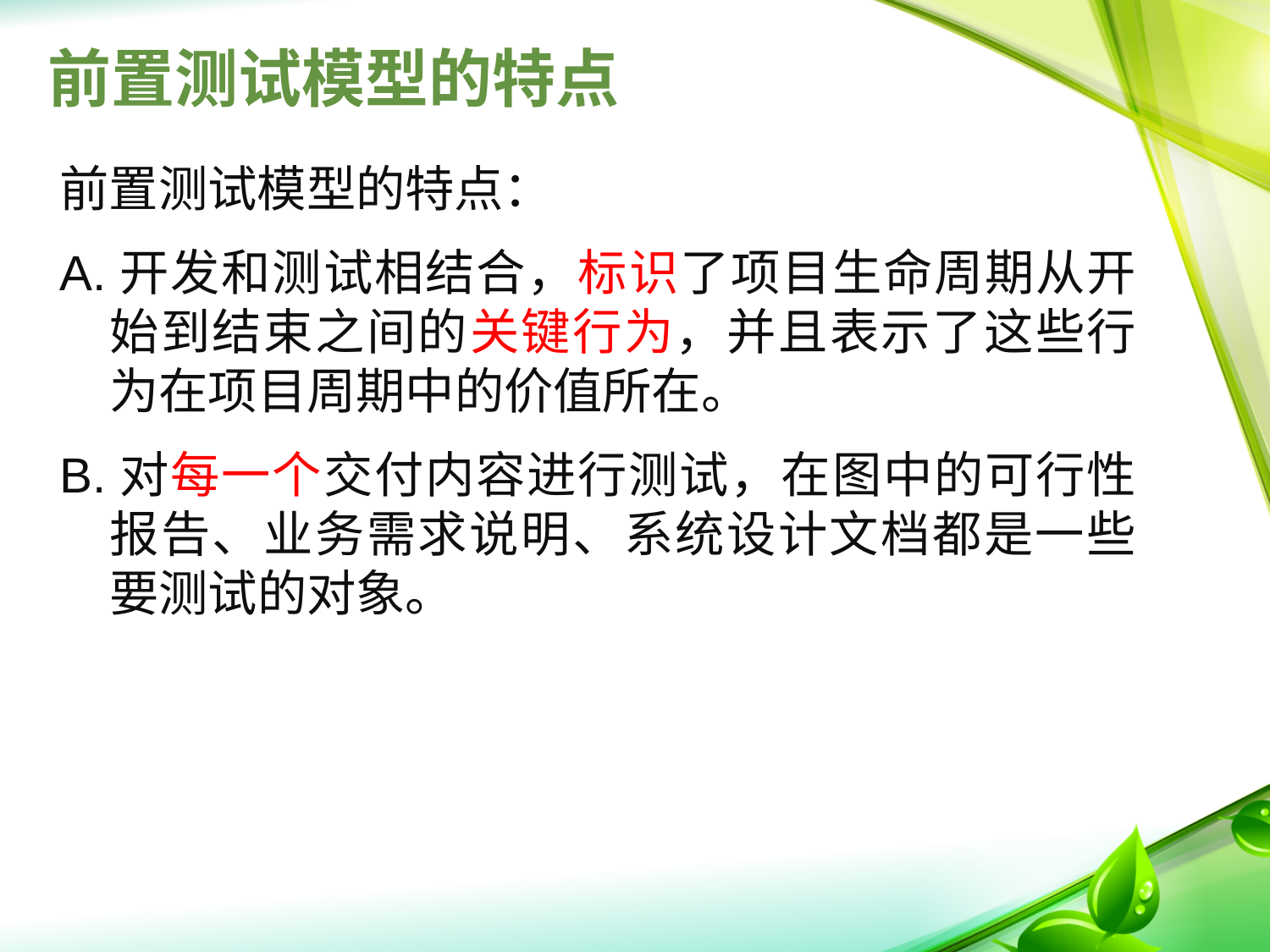

# 前置测试模型的特点
前置测试模型的特点：
A.开发和测试相结合，标识了项目生命周期从开始到结束之间的关键行为，并且表示了这些行为在项目周期中的价值所在。
B.对每一个交付内容进行测试，在图中的可行性报告、业务需求说明、系统设计文档都是一些要测试的对象。